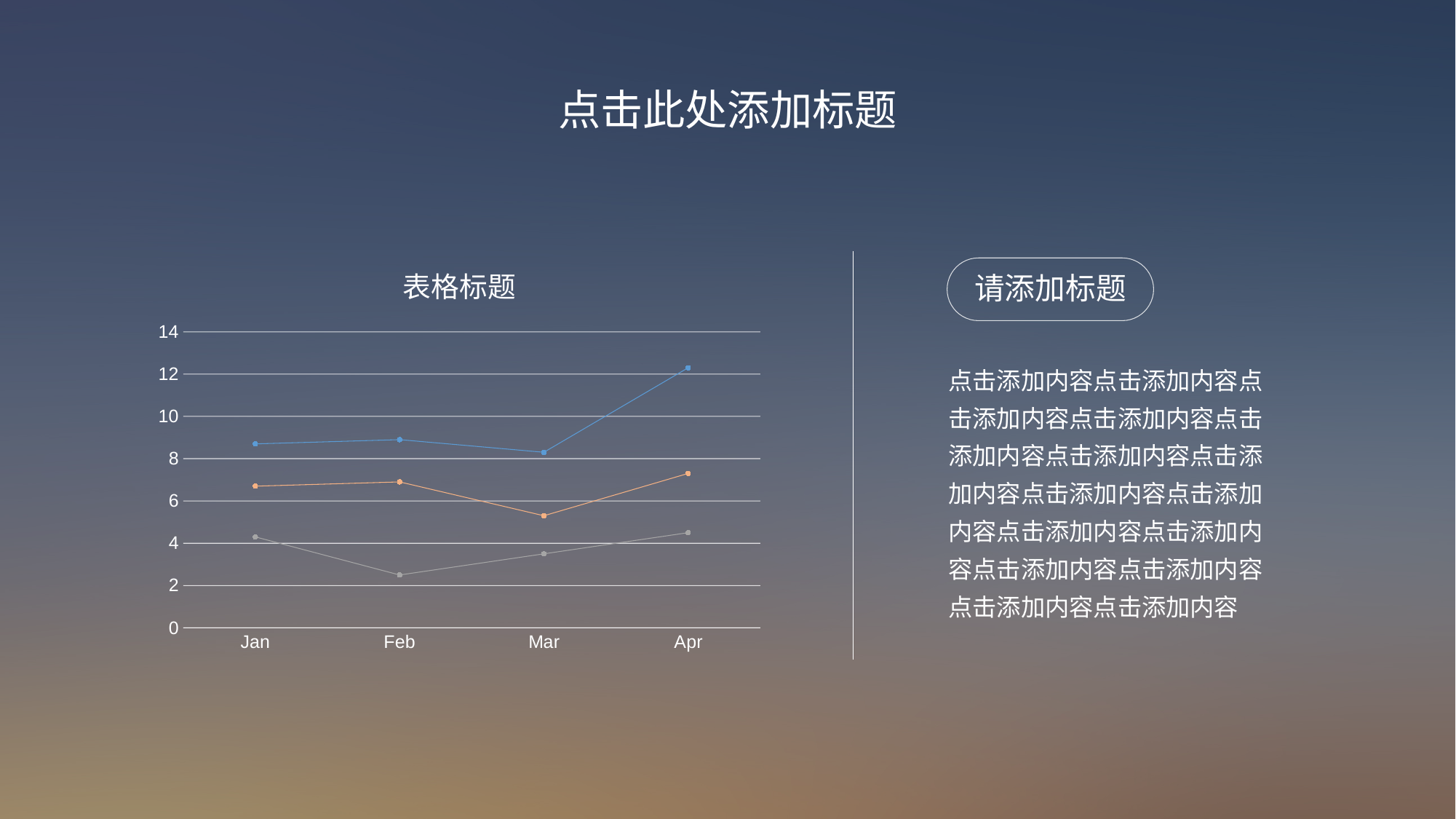

点击此处添加标题

### Chart: 表格标题

| Category | 系列 1 | 系列 2 | 系列 3 |
|---|---|---|---|
| Jan | 4.3 | 2.4 | 2.0 |
| Feb | 2.5 | 4.4 | 2.0 |
| Mar | 3.5 | 1.8 | 3.0 |
| Apr | 4.5 | 2.8 | 5.0 |
请添加标题
点击添加内容点击添加内容点击添加内容点击添加内容点击添加内容点击添加内容点击添加内容点击添加内容点击添加内容点击添加内容点击添加内容点击添加内容点击添加内容点击添加内容点击添加内容